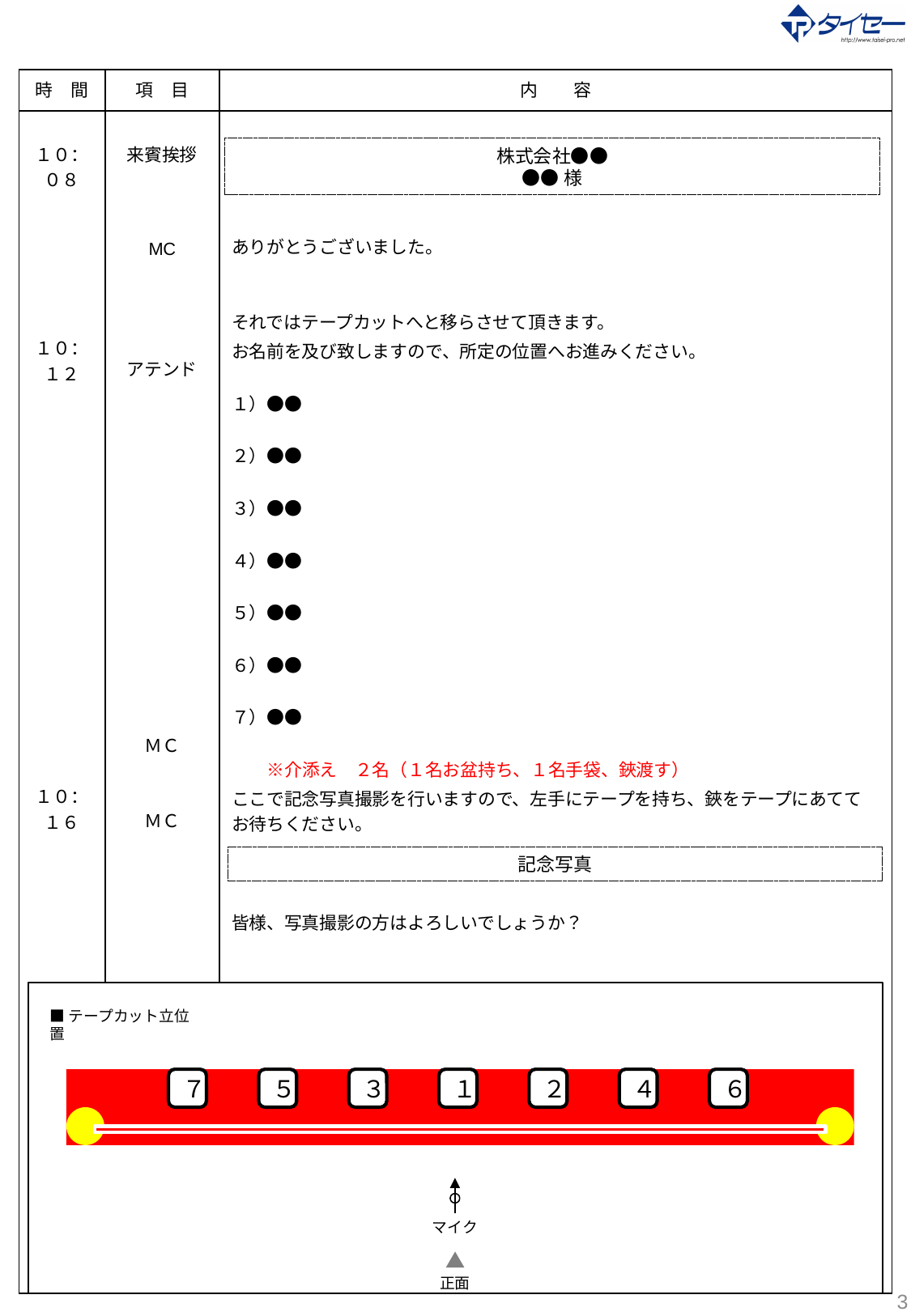

| 時　間 | 項　目 | 内　　容 |
| --- | --- | --- |
| １０：０８ １０：１２ １０：１６ | 来賓挨拶 MC アテンド ＭＣ ＭＣ | ありがとうございました。 それではテープカットへと移らさせて頂きます。 お名前を及び致しますので、所定の位置へお進みください。 １）●● ２）●● ３）●● ４）●● ５）●● ６）●● ７）●● 　　※介添え　２名（１名お盆持ち、１名手袋、鋏渡す） ここで記念写真撮影を行いますので、左手にテープを持ち、鋏をテープにあててお待ちください。 皆様、写真撮影の方はよろしいでしょうか？ |
株式会社●●
●●様
記念写真

■テープカット立位置

７
５
３
１
２
４
６

マイク

3
正面